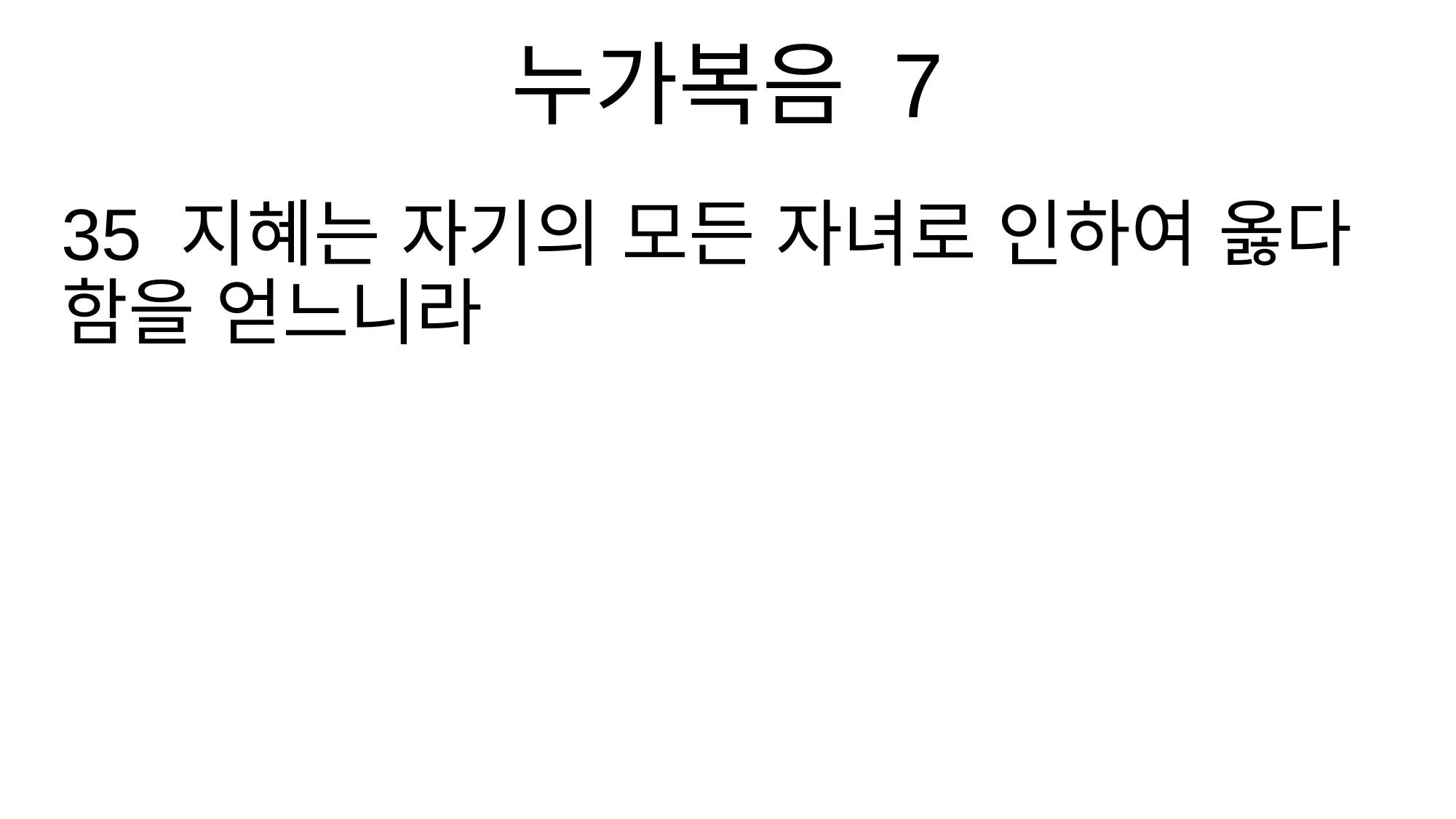

누가복음 7
35 지혜는 자기의 모든 자녀로 인하여 옳다 함을 얻느니라